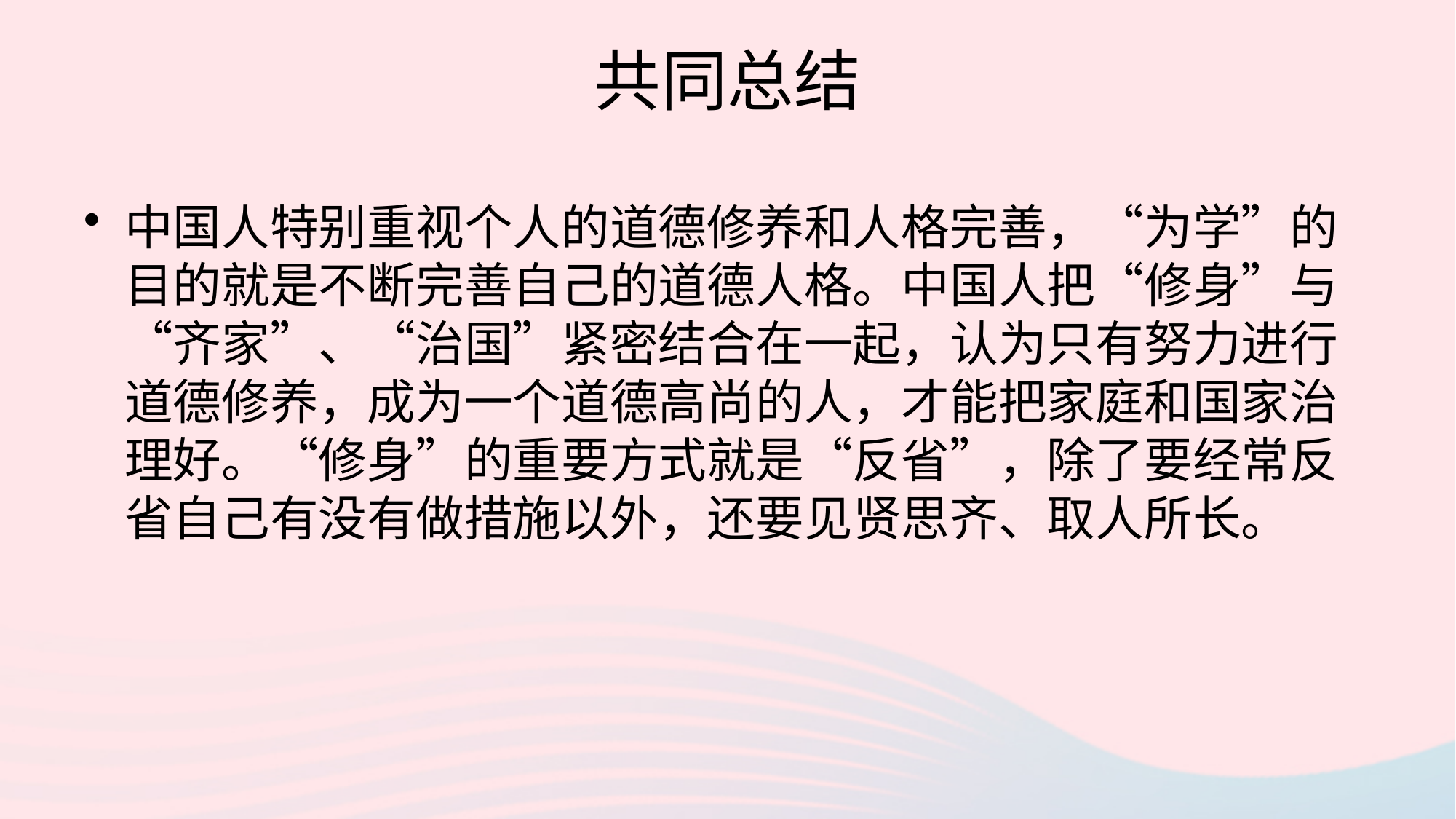

# 共同总结
中国人特别重视个人的道德修养和人格完善，“为学”的目的就是不断完善自己的道德人格。中国人把“修身”与“齐家”、“治国”紧密结合在一起，认为只有努力进行道德修养，成为一个道德高尚的人，才能把家庭和国家治理好。“修身”的重要方式就是“反省”，除了要经常反省自己有没有做措施以外，还要见贤思齐、取人所长。